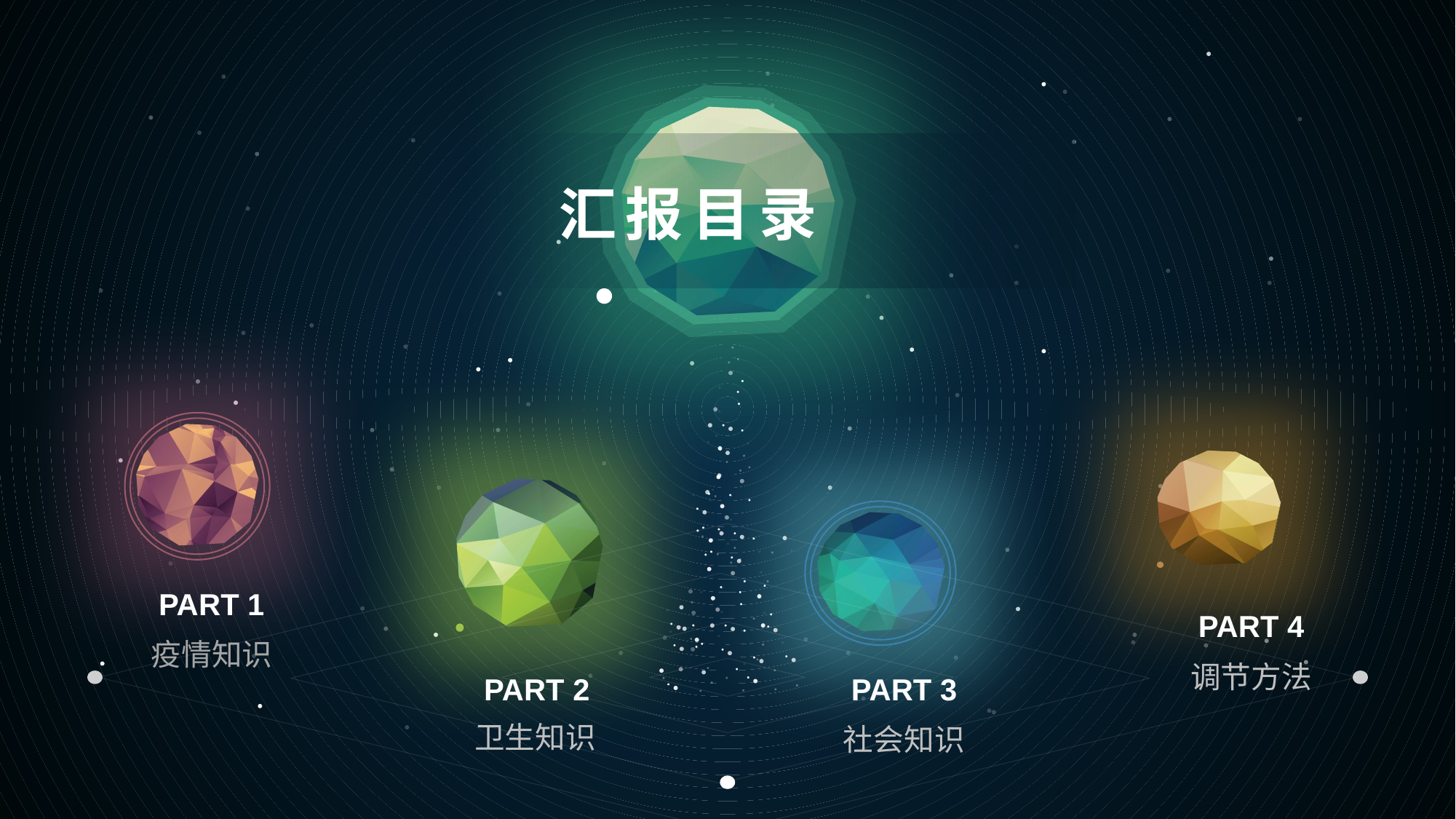

汇报目录

PART 1
疫情知识
PART 4
调节方法

PART 2
卫生知识
PART 3
社会知识